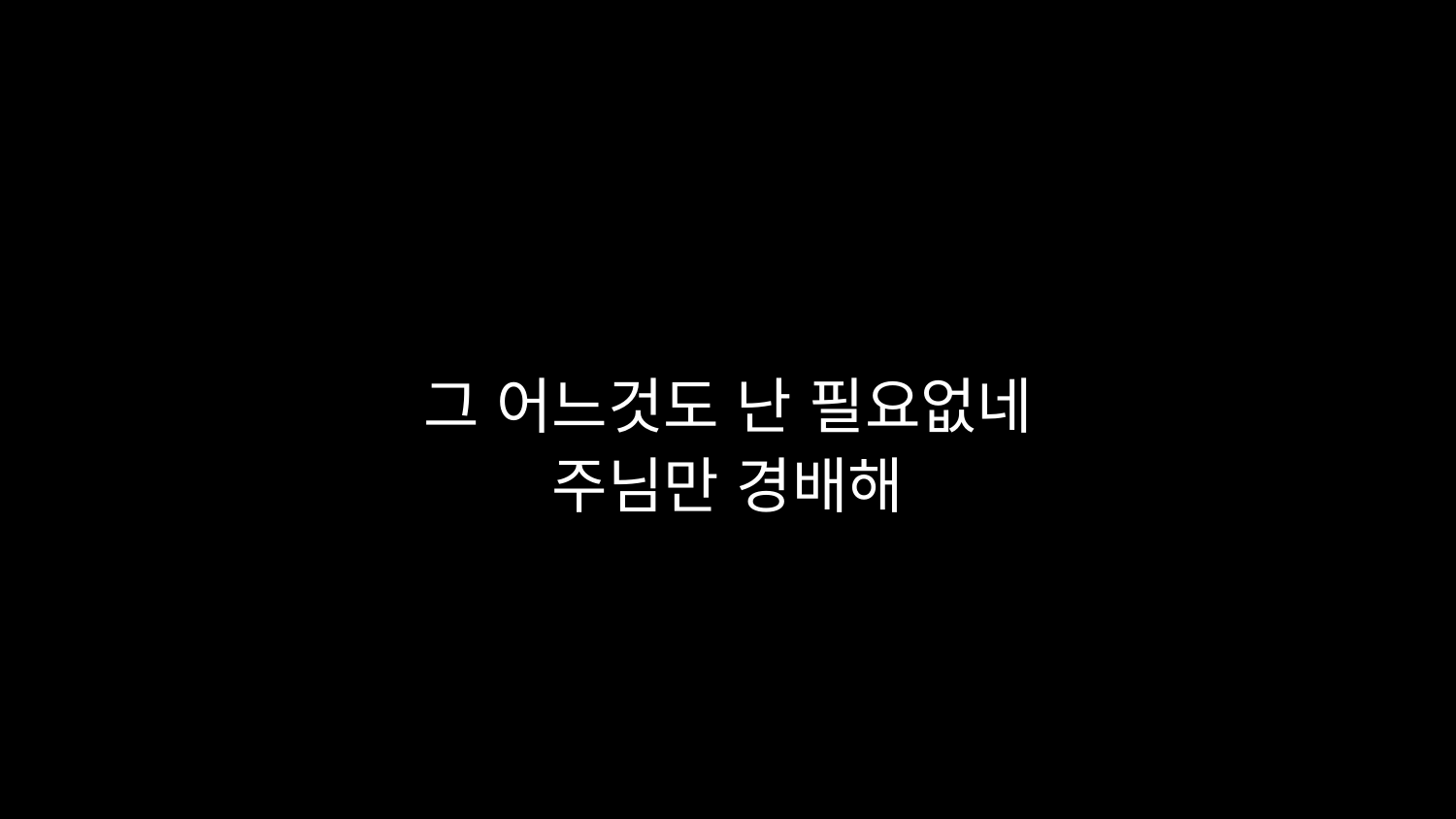

# 그 어느것도 난 필요없네 주님만 경배해